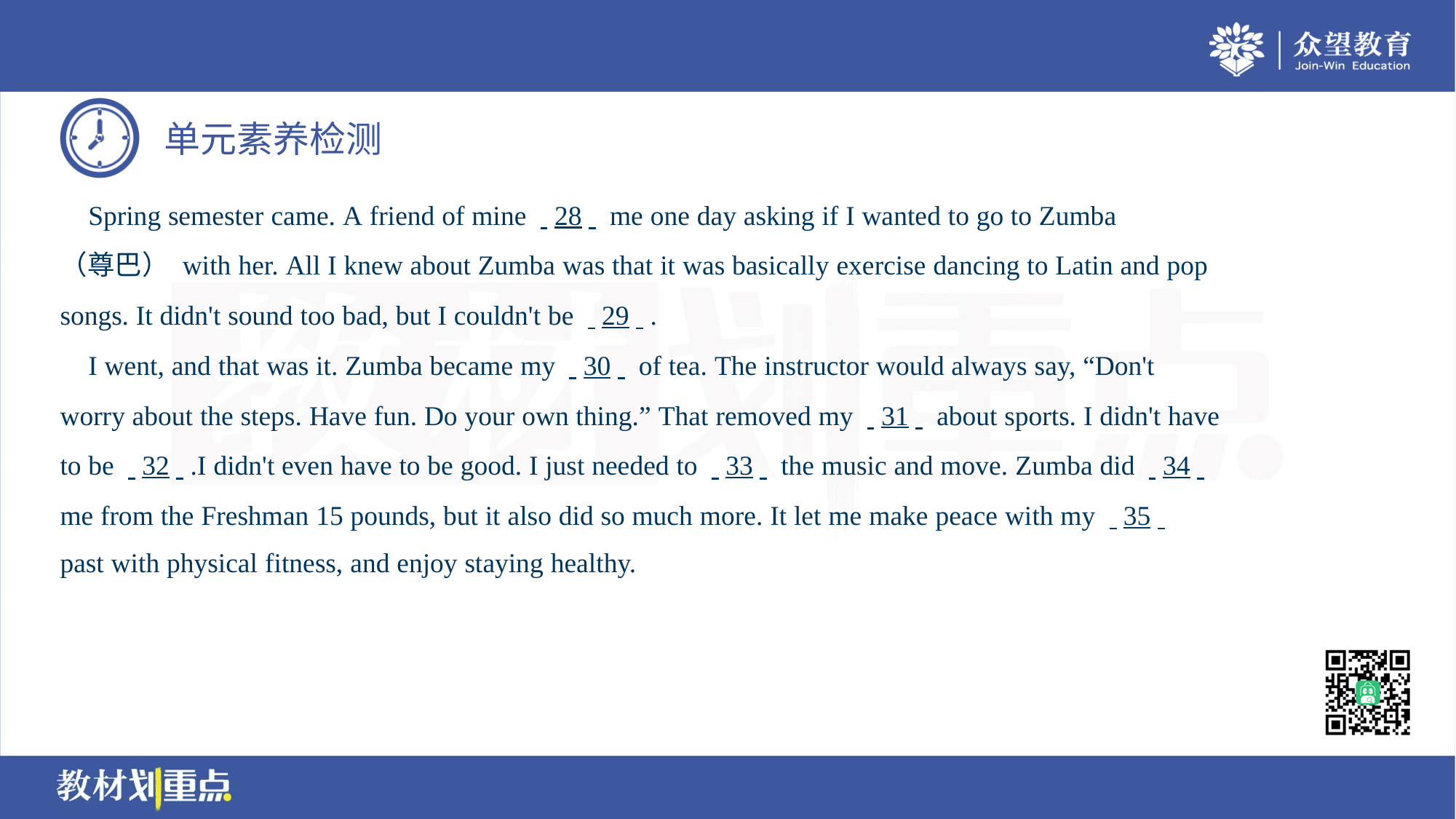

Spring semester came. A friend of mine . .28. . me one day asking if I wanted to go to Zumba
（尊巴） with her. All I knew about Zumba was that it was basically exercise dancing to Latin and pop
songs. It didn't sound too bad, but I couldn't be . .29. ..
    I went, and that was it. Zumba became my . .30. . of tea. The instructor would always say, “Don't
worry about the steps. Have fun. Do your own thing.” That removed my . .31. . about sports. I didn't have
to be . .32. ..I didn't even have to be good. I just needed to . .33. . the music and move. Zumba did . .34. .
me from the Freshman 15 pounds, but it also did so much more. It let me make peace with my . .35. .
past with physical fitness, and enjoy staying healthy.